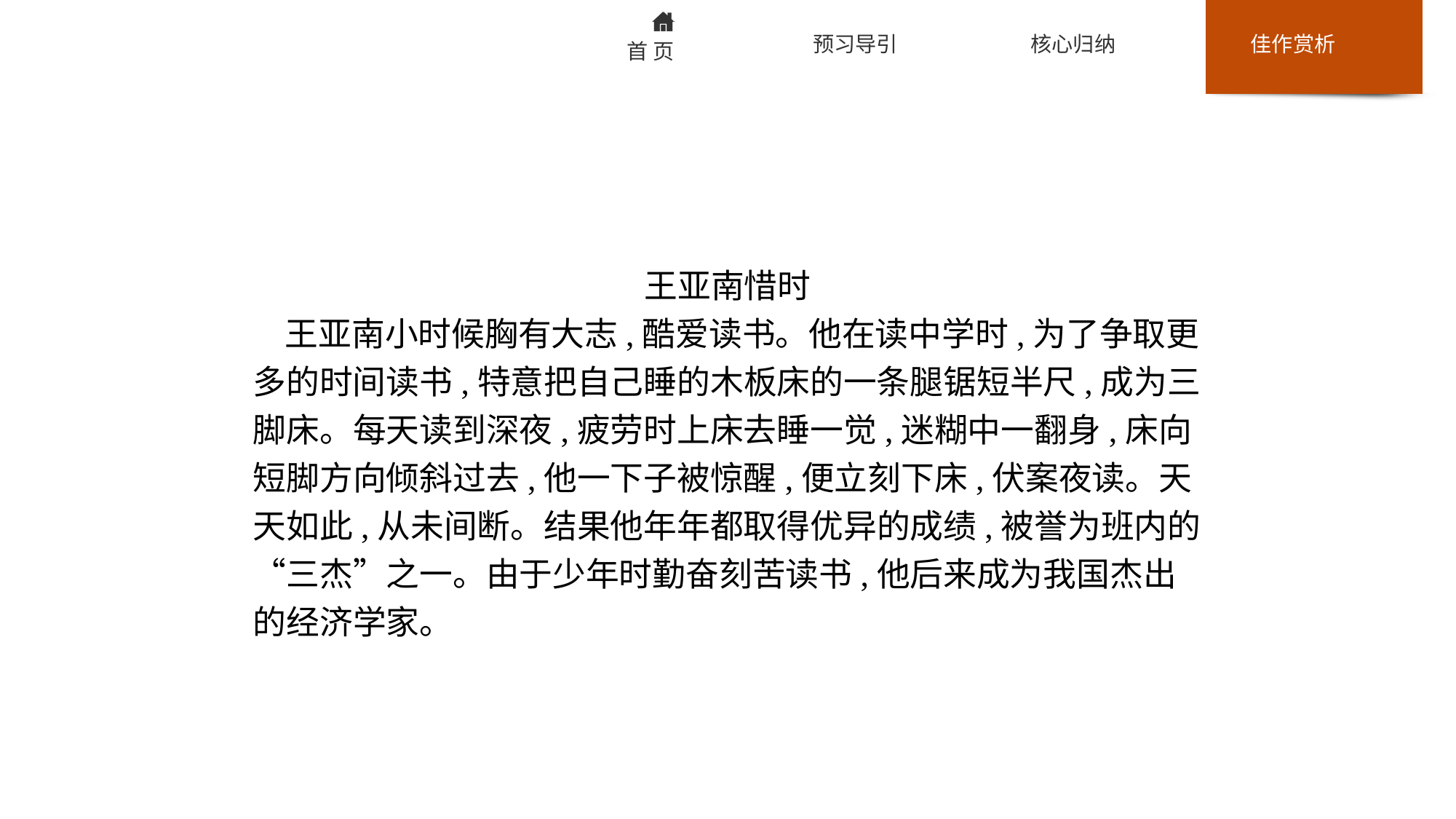

王亚南惜时
王亚南小时候胸有大志,酷爱读书。他在读中学时,为了争取更多的时间读书,特意把自己睡的木板床的一条腿锯短半尺,成为三脚床。每天读到深夜,疲劳时上床去睡一觉,迷糊中一翻身,床向短脚方向倾斜过去,他一下子被惊醒,便立刻下床,伏案夜读。天天如此,从未间断。结果他年年都取得优异的成绩,被誉为班内的“三杰”之一。由于少年时勤奋刻苦读书,他后来成为我国杰出的经济学家。